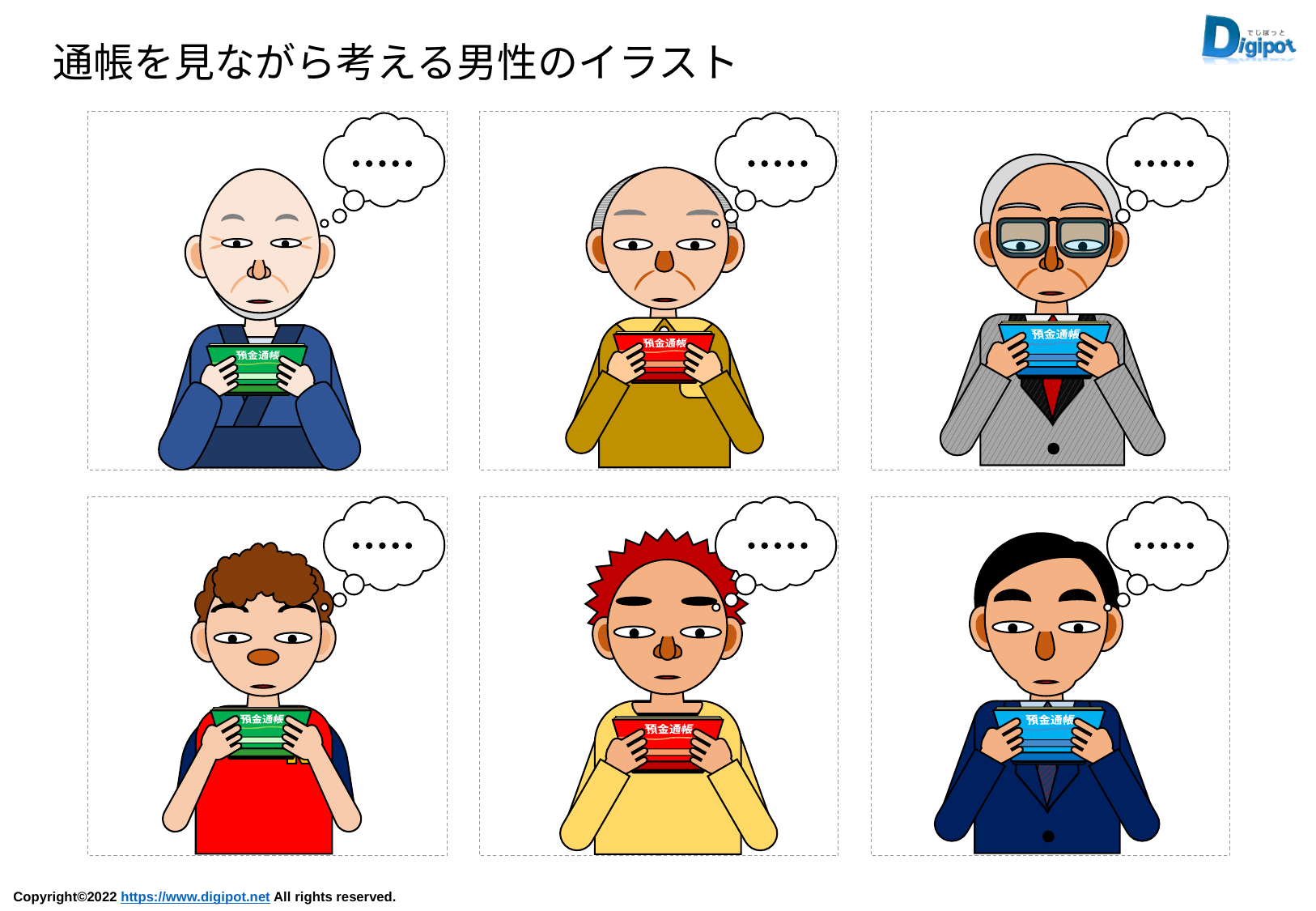

通帳を見ながら考える男性のイラスト

預金通帳

〇〇〇銀行

預金通帳

〇〇〇銀行

預金通帳

〇〇〇銀行

預金通帳

〇〇〇銀行

預金通帳

〇〇〇銀行

預金通帳

〇〇〇銀行